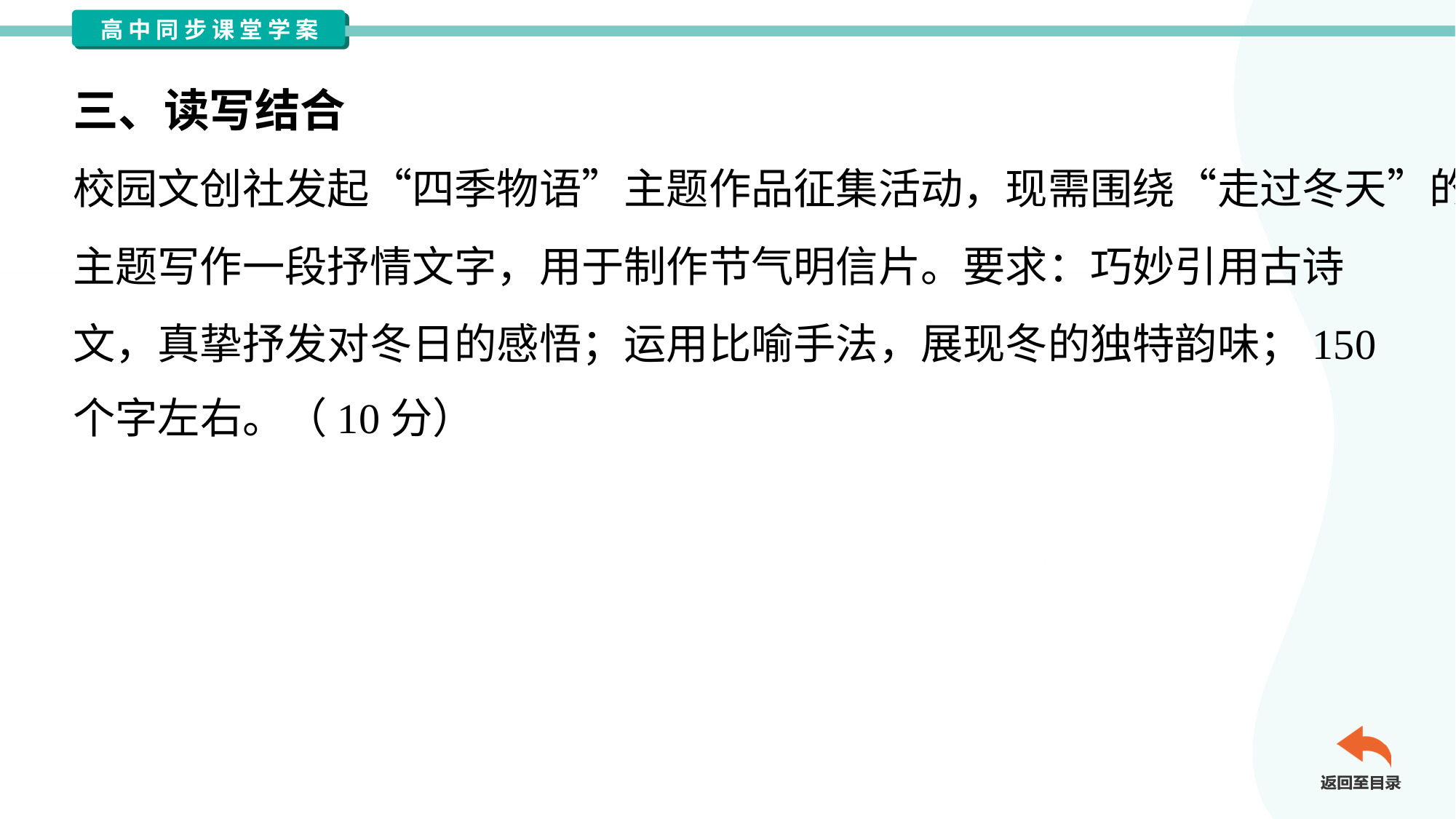

三、读写结合
校园文创社发起“四季物语”主题作品征集活动，现需围绕“走过冬天”的
主题写作一段抒情文字，用于制作节气明信片。要求：巧妙引用古诗
文，真挚抒发对冬日的感悟；运用比喻手法，展现冬的独特韵味；150
个字左右。（10分）